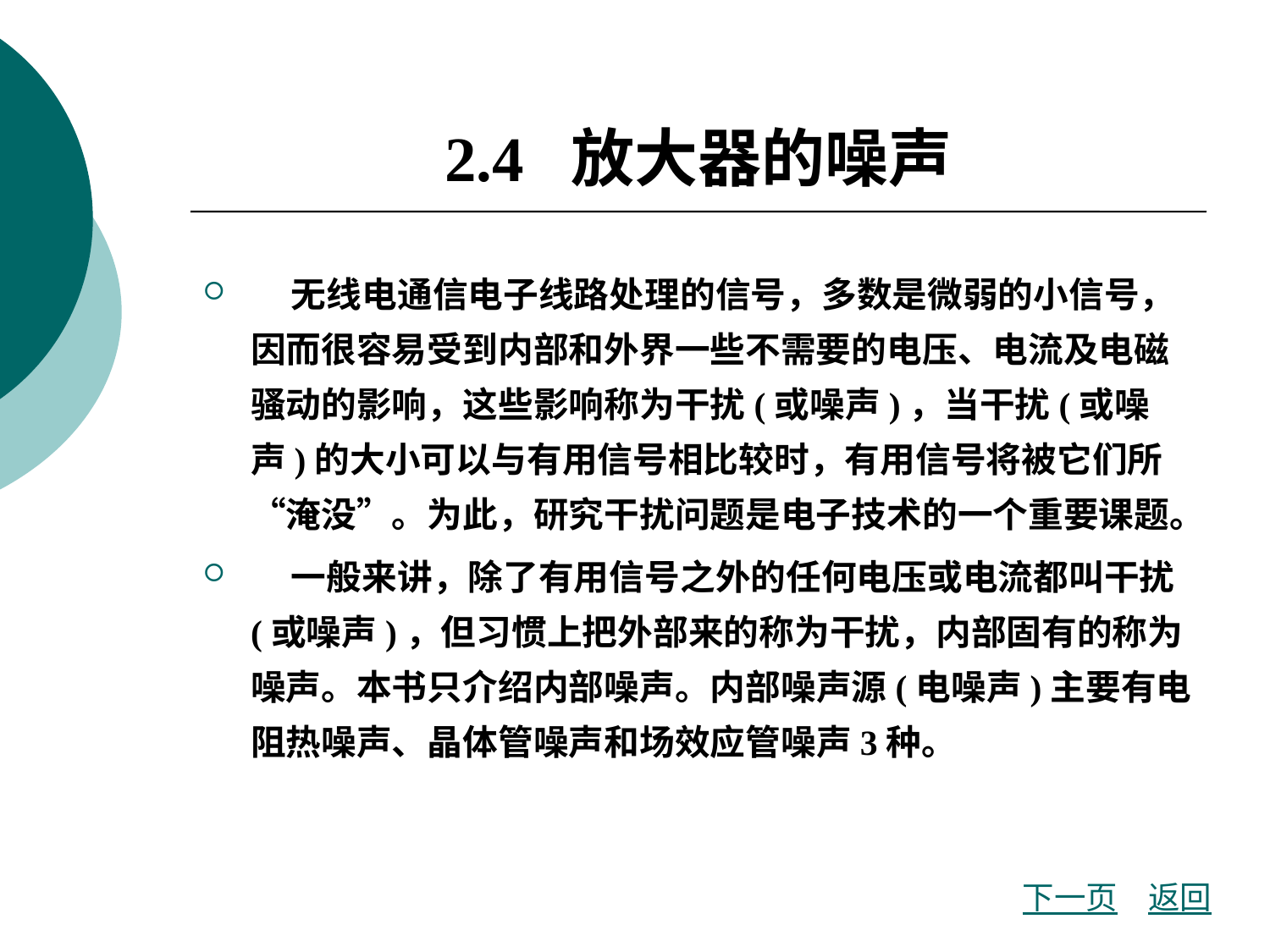

# 2.4  放大器的噪声
    无线电通信电子线路处理的信号，多数是微弱的小信号，因而很容易受到内部和外界一些不需要的电压、电流及电磁骚动的影响，这些影响称为干扰(或噪声)，当干扰(或噪声)的大小可以与有用信号相比较时，有用信号将被它们所“淹没”。为此，研究干扰问题是电子技术的一个重要课题。
    一般来讲，除了有用信号之外的任何电压或电流都叫干扰(或噪声)，但习惯上把外部来的称为干扰，内部固有的称为噪声。本书只介绍内部噪声。内部噪声源(电噪声)主要有电阻热噪声、晶体管噪声和场效应管噪声3种。
下一页
返回